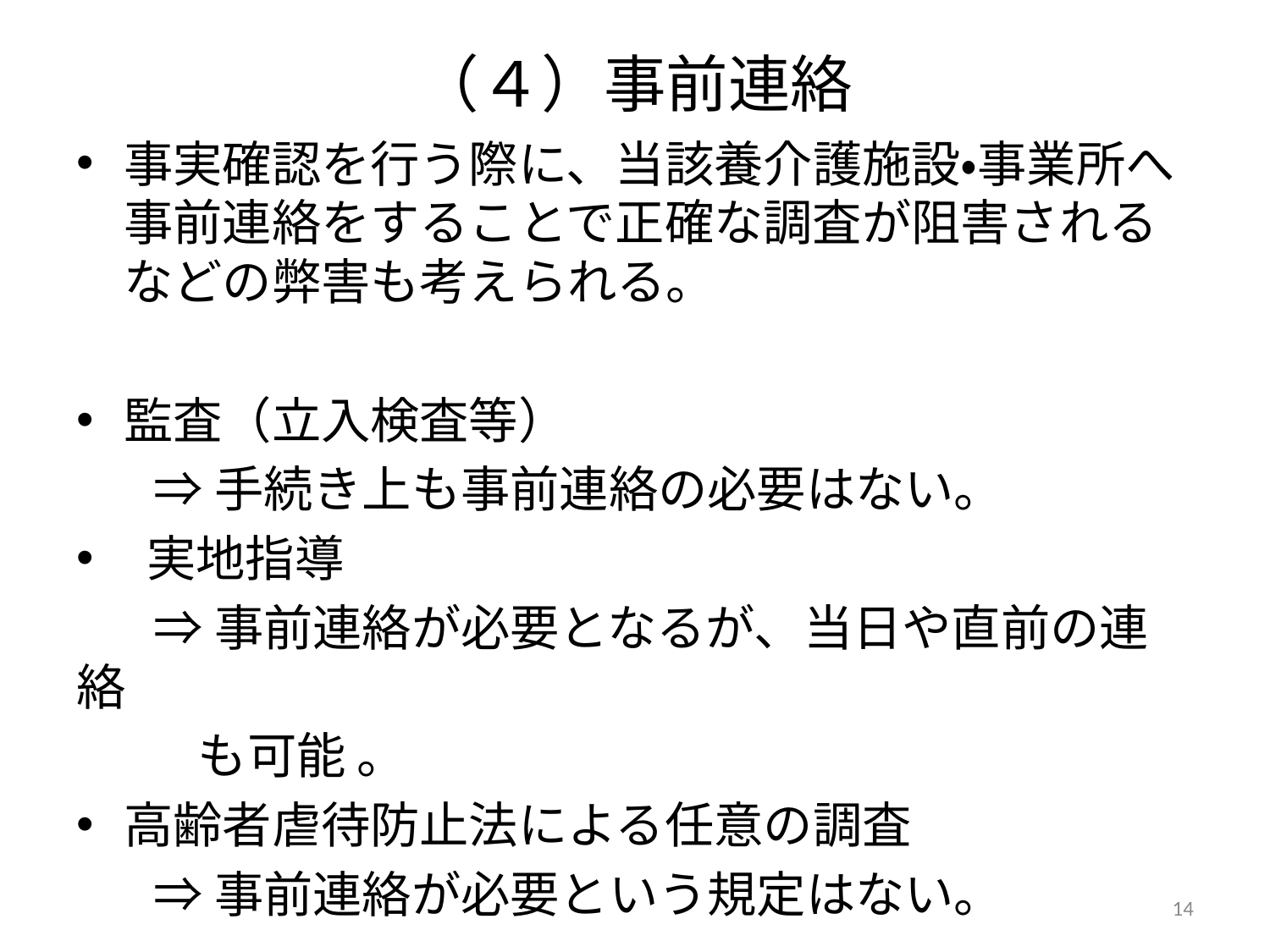

# （４）事前連絡
事実確認を行う際に、当該養介護施設・事業所へ事前連絡をすることで正確な調査が阻害されるなどの弊害も考えられる。

監査（立入検査等）
       ⇒手続き上も事前連絡の必要はない。
 実地指導
       ⇒事前連絡が必要となるが、当日や直前の連絡
          も可能 。
高齢者虐待防止法による任意の調査
       ⇒事前連絡が必要という規定はない。

14